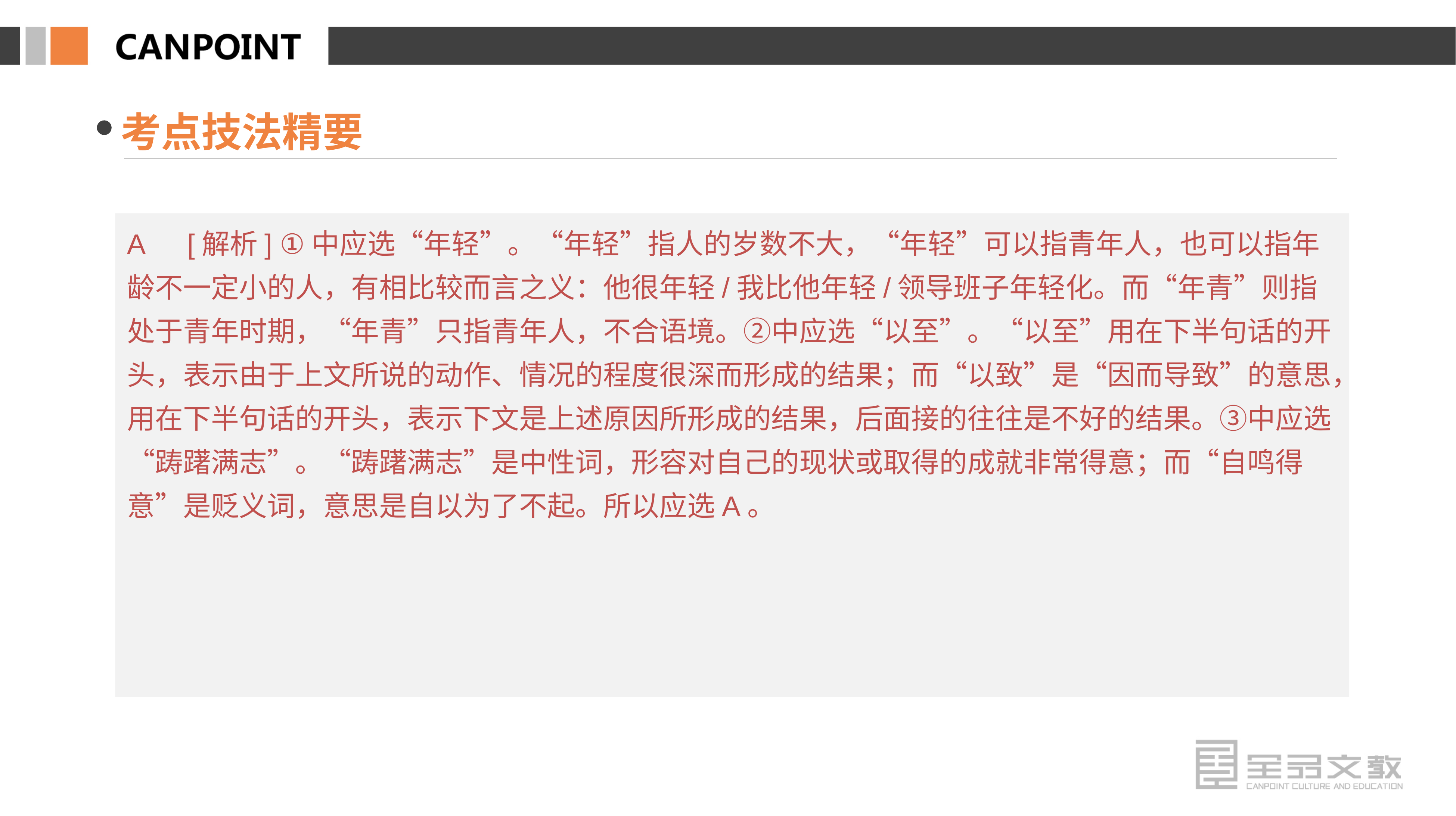

考点技法精要

A　[解析] ①中应选“年轻”。“年轻”指人的岁数不大，“年轻”可以指青年人，也可以指年龄不一定小的人，有相比较而言之义：他很年轻/我比他年轻/领导班子年轻化。而“年青”则指处于青年时期，“年青”只指青年人，不合语境。②中应选“以至”。“以至”用在下半句话的开头，表示由于上文所说的动作、情况的程度很深而形成的结果；而“以致”是“因而导致”的意思，用在下半句话的开头，表示下文是上述原因所形成的结果，后面接的往往是不好的结果。③中应选“踌躇满志”。“踌躇满志”是中性词，形容对自己的现状或取得的成就非常得意；而“自鸣得意”是贬义词，意思是自以为了不起。所以应选A。